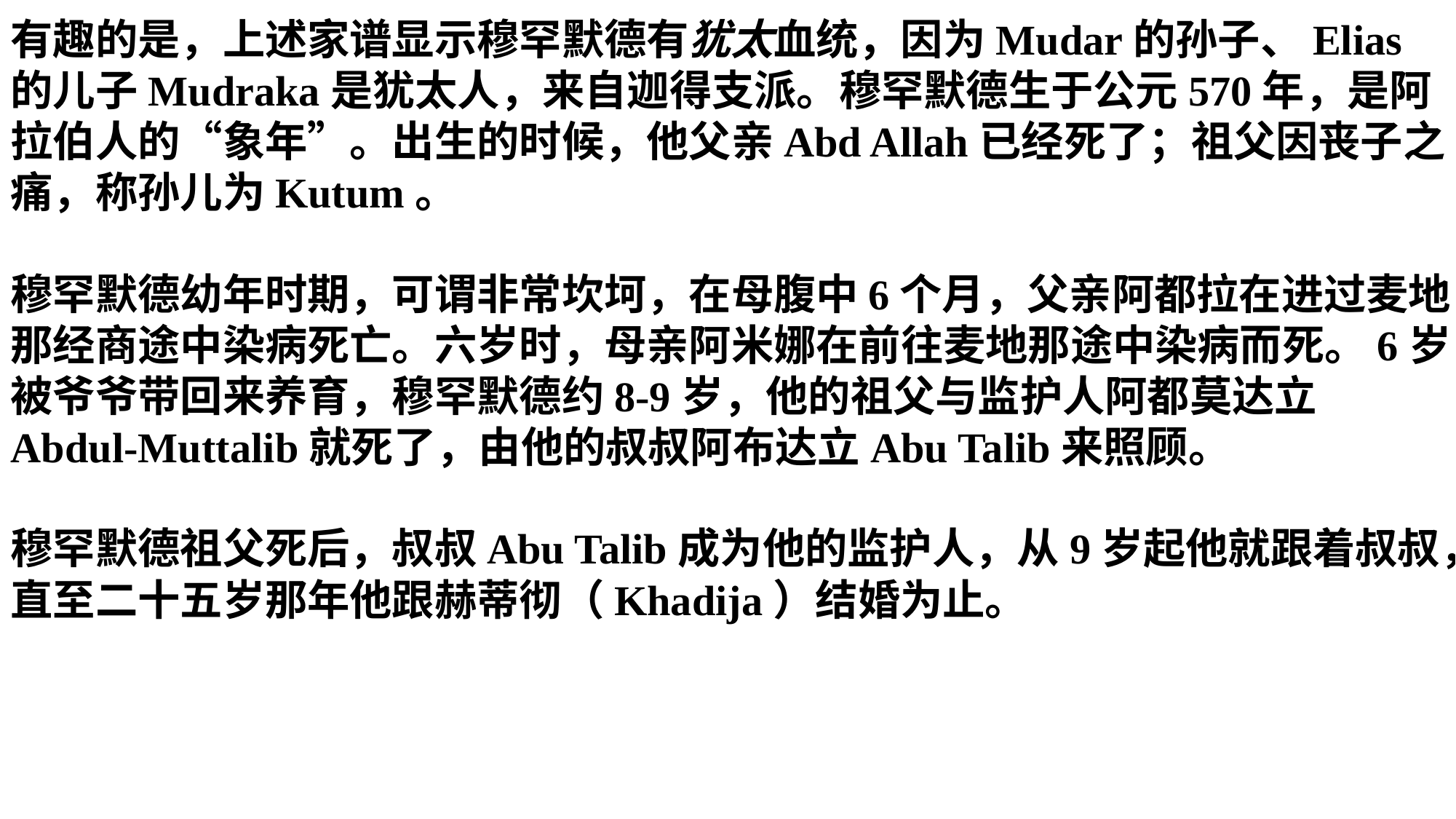

有趣的是，上述家谱显示穆罕默德有犹太血统，因为Mudar的孙子、Elias的儿子Mudraka是犹太人，来自迦得支派。穆罕默德生于公元570年，是阿拉伯人的“象年”。出生的时候，他父亲Abd Allah已经死了；祖父因丧子之痛，称孙儿为Kutum。

穆罕默德幼年时期，可谓非常坎坷，在母腹中6个月，父亲阿都拉在进过麦地那经商途中染病死亡。六岁时，母亲阿米娜在前往麦地那途中染病而死。6岁被爷爷带回来养育，穆罕默德约8-9岁，他的祖父与监护人阿都莫达立Abdul-Muttalib就死了，由他的叔叔阿布达立Abu Talib来照顾。

穆罕默德祖父死后，叔叔Abu Talib成为他的监护人，从9岁起他就跟着叔叔，直至二十五岁那年他跟赫蒂彻（Khadija）结婚为止。